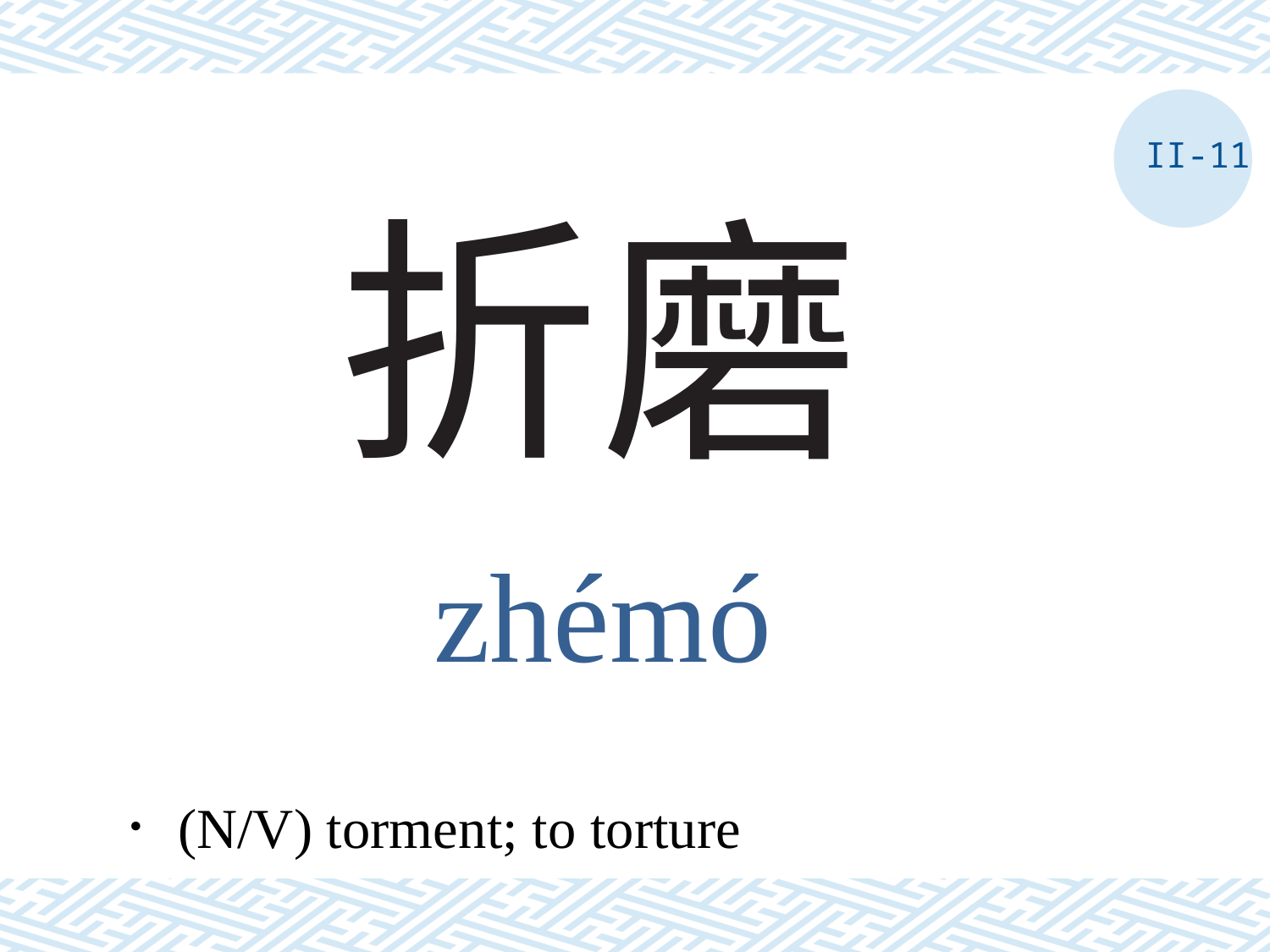

II-11

# 折磨
zhémó
．(N/V) torment; to torture